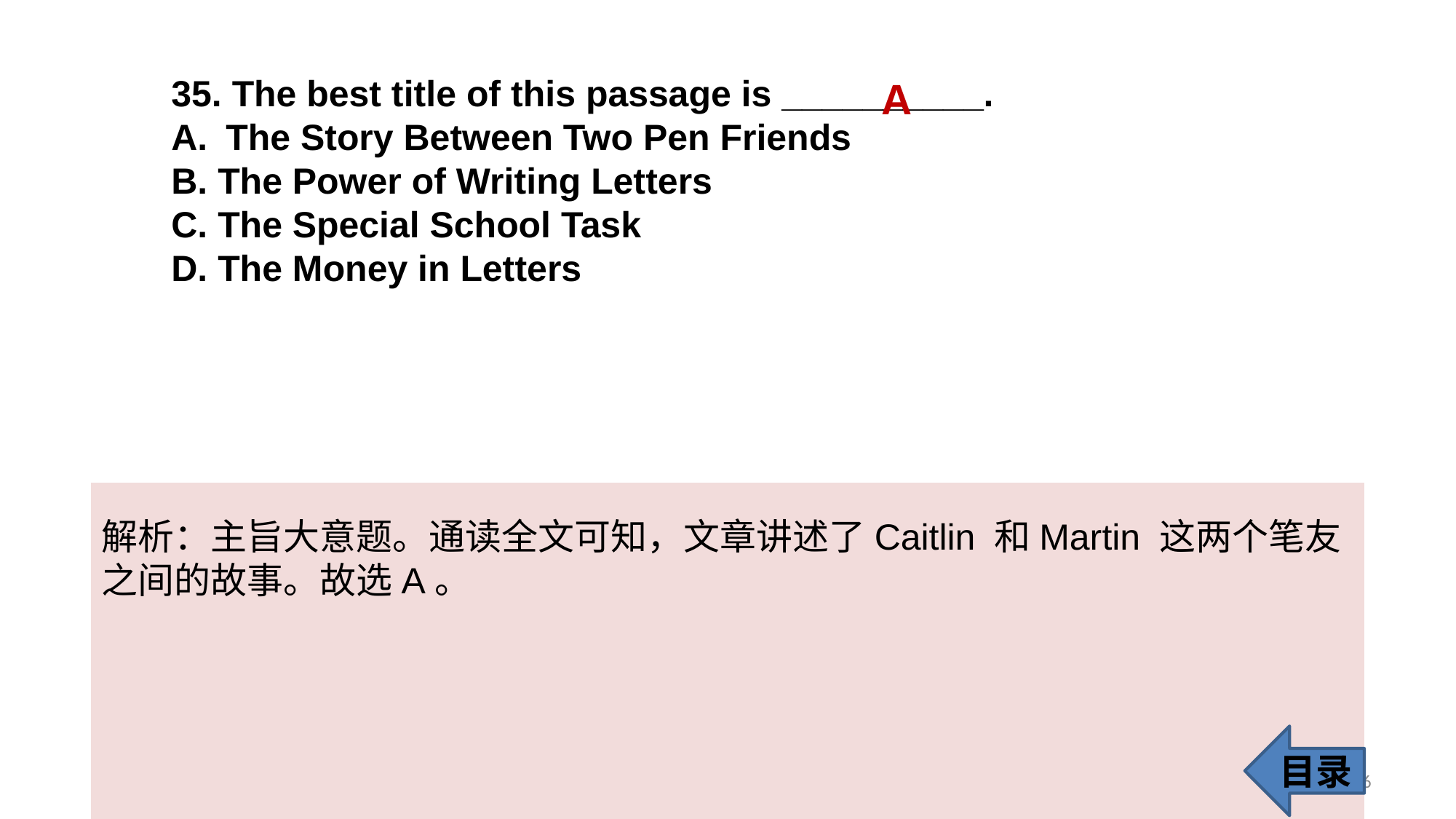

35. The best title of this passage is __________.
The Story Between Two Pen Friends
B. The Power of Writing Letters
C. The Special School Task
D. The Money in Letters
A

解析：主旨大意题。通读全文可知，文章讲述了Caitlin 和Martin 这两个笔友之间的故事。故选A。
目录
36